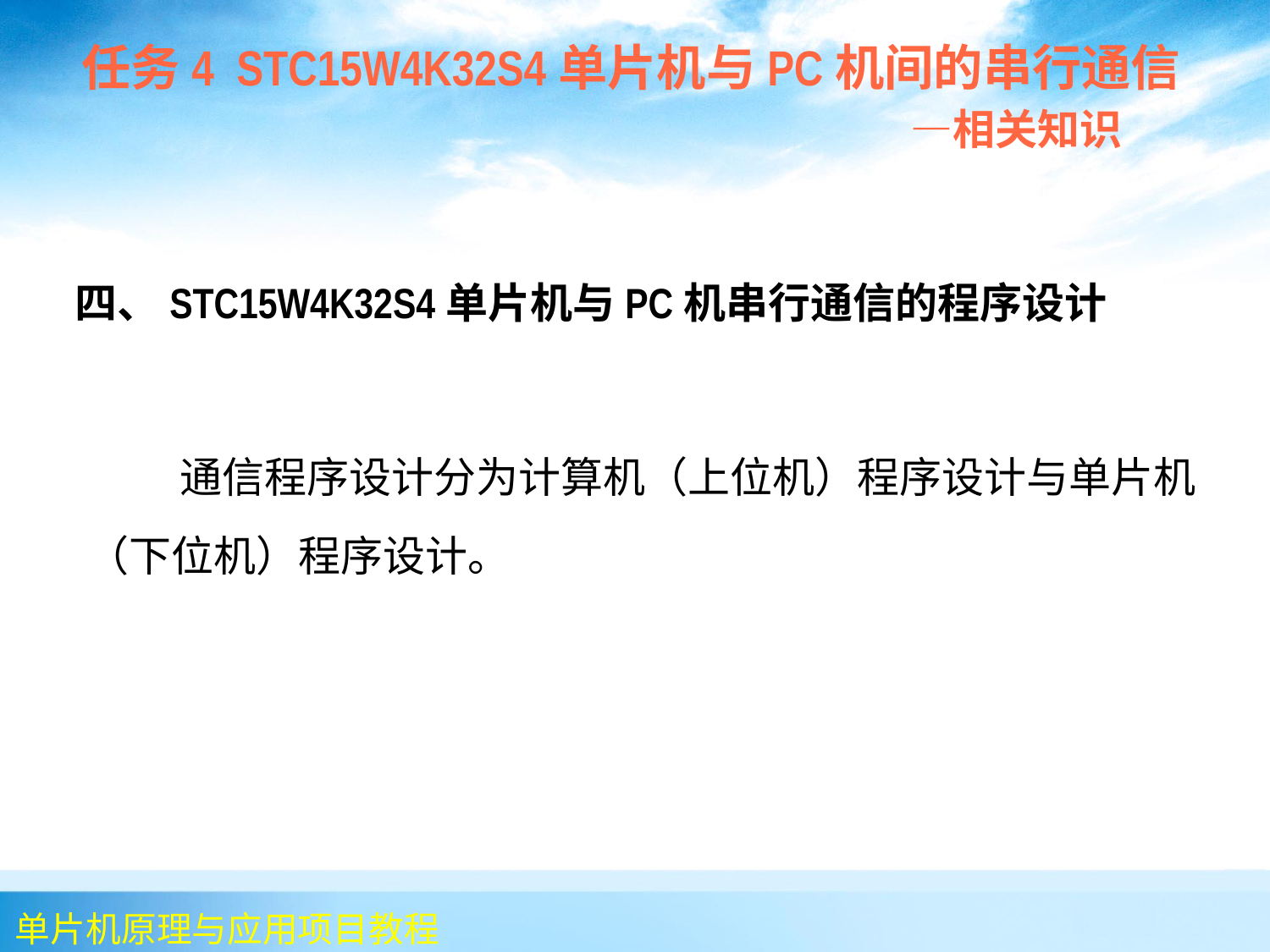

四、STC15W4K32S4单片机与PC机串行通信的程序设计

             通信程序设计分为计算机（上位机）程序设计与单片机（下位机）程序设计。
   任务4  STC15W4K32S4单片机与PC机间的串行通信
                                                                              —相关知识